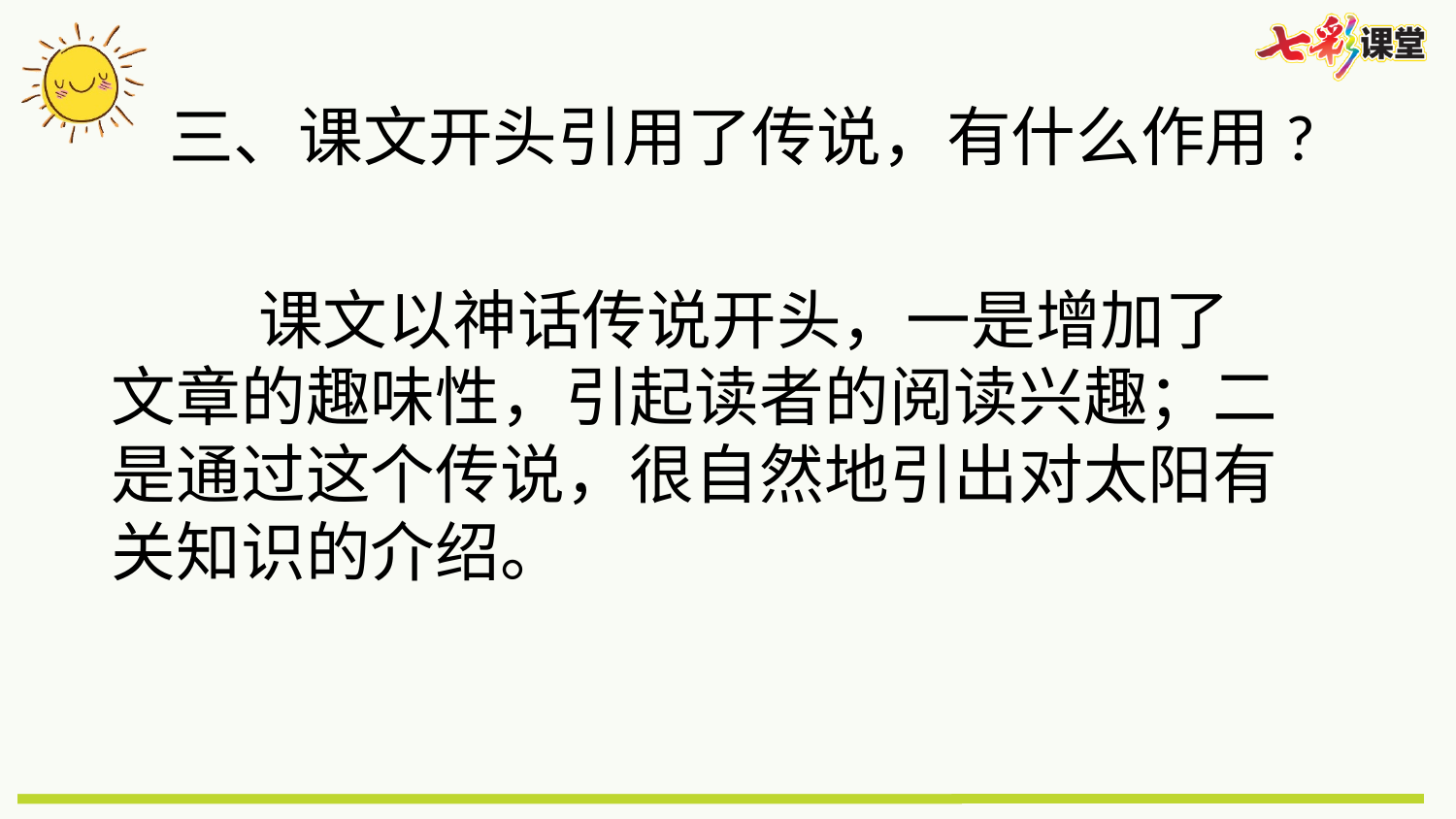

三、课文开头引用了传说，有什么作用?
         课文以神话传说开头，一是增加了文章的趣味性，引起读者的阅读兴趣；二是通过这个传说，很自然地引出对太阳有关知识的介绍。